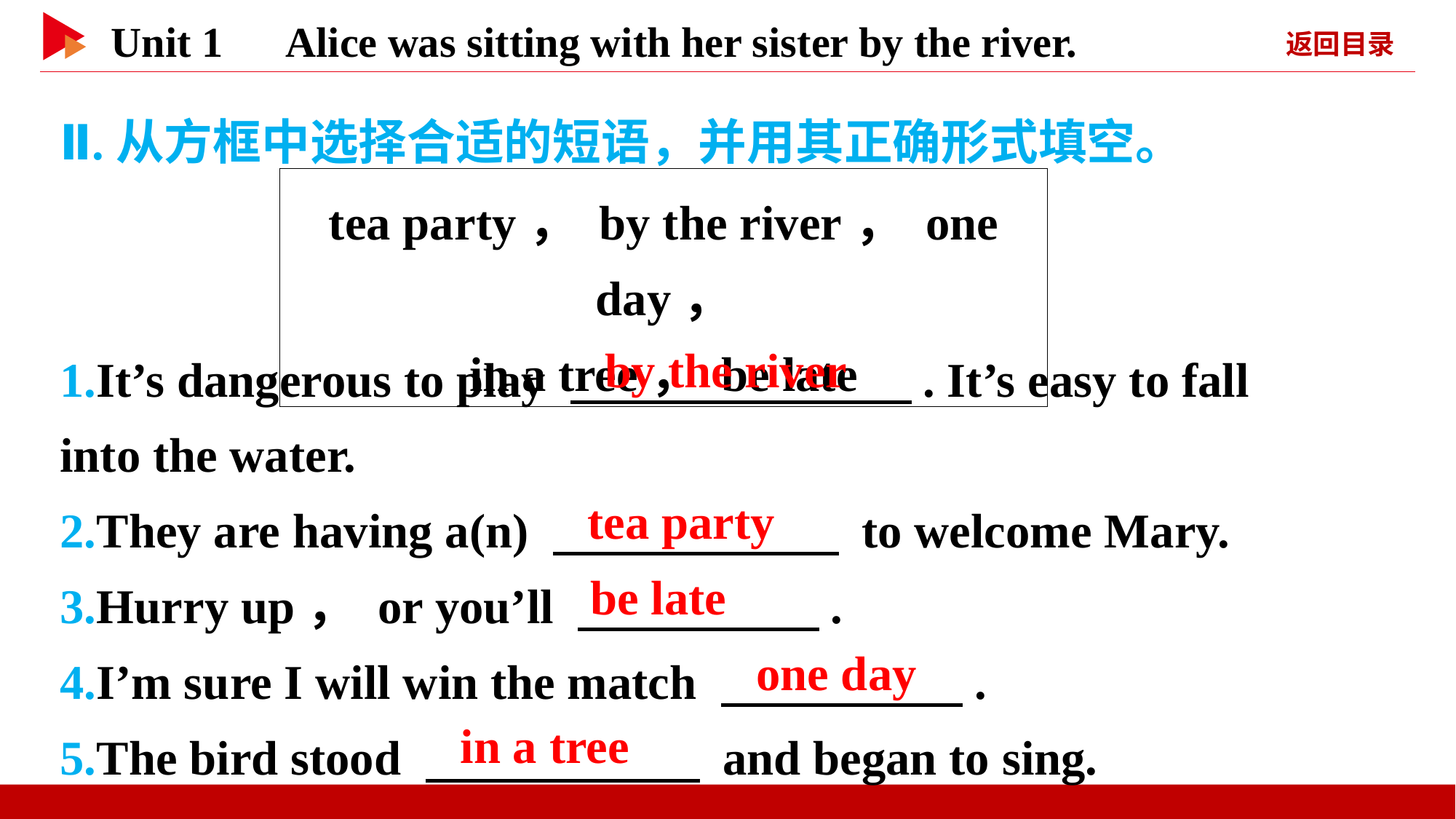

Ⅱ.从方框中选择合适的短语，并用其正确形式填空。
tea party， by the river， one day，
in a tree， be late
1.It’s dangerous to play 　                      　. It’s easy to fall into the water.
2.They are having a(n) 　                 　 to welcome Mary.
3.Hurry up， or you’ll 　             　.
4.I’m sure I will win the match 　             　.
5.The bird stood 　                　 and began to sing.
by the river
tea party
be late
one day
in a tree